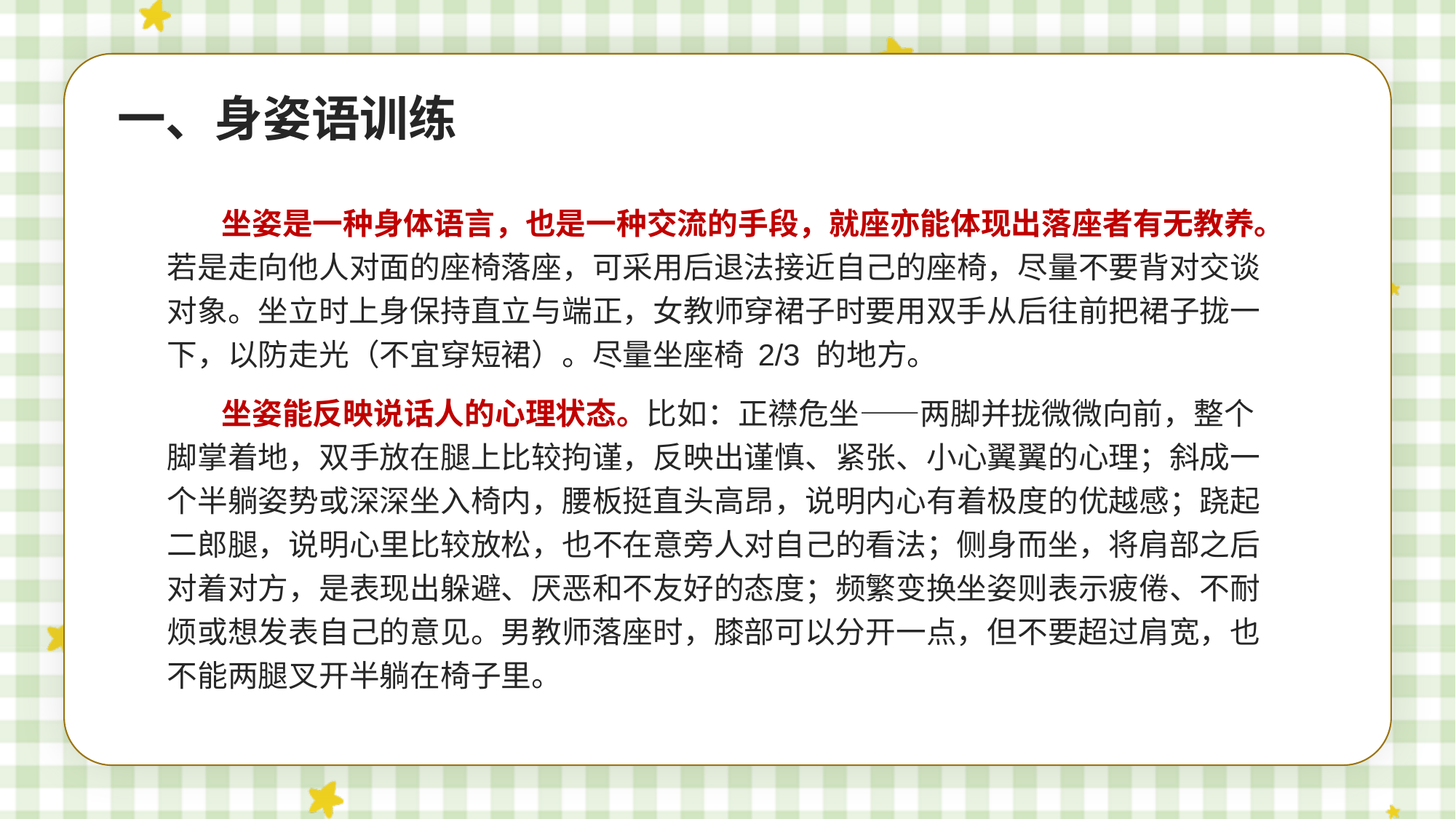

一、身姿语训练
坐姿是一种身体语言，也是一种交流的手段，就座亦能体现出落座者有无教养。若是走向他人对面的座椅落座，可采用后退法接近自己的座椅，尽量不要背对交谈对象。坐立时上身保持直立与端正，女教师穿裙子时要用双手从后往前把裙子拢一下，以防走光（不宜穿短裙）。尽量坐座椅 2/3 的地方。
坐姿能反映说话人的心理状态。比如：正襟危坐——两脚并拢微微向前，整个脚掌着地，双手放在腿上比较拘谨，反映出谨慎、紧张、小心翼翼的心理；斜成一个半躺姿势或深深坐入椅内，腰板挺直头高昂，说明内心有着极度的优越感；跷起二郎腿，说明心里比较放松，也不在意旁人对自己的看法；侧身而坐，将肩部之后对着对方，是表现出躲避、厌恶和不友好的态度；频繁变换坐姿则表示疲倦、不耐烦或想发表自己的意见。男教师落座时，膝部可以分开一点，但不要超过肩宽，也不能两腿叉开半躺在椅子里。